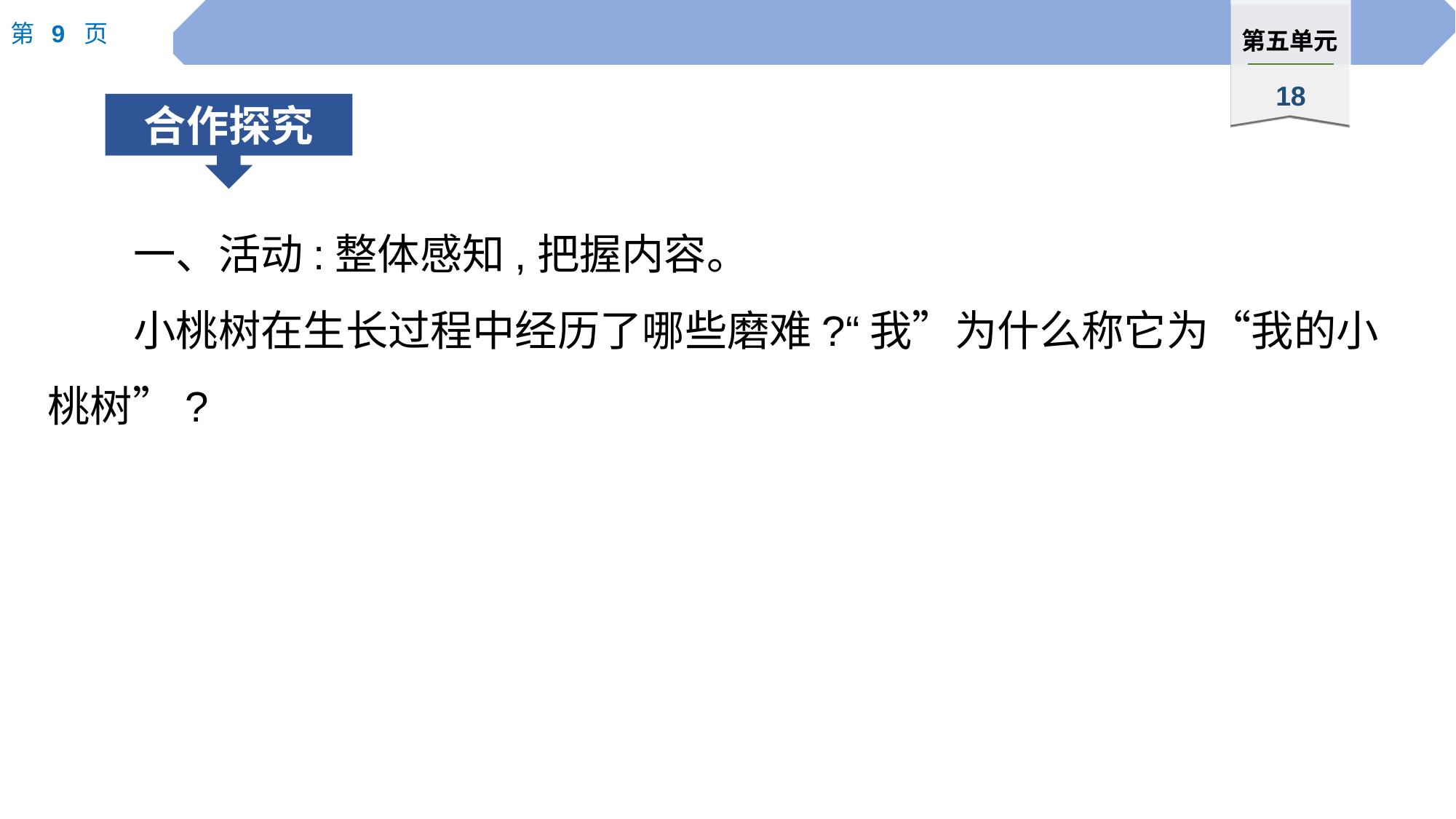

一、活动:整体感知,把握内容。
小桃树在生长过程中经历了哪些磨难?“我”为什么称它为“我的小桃树”?